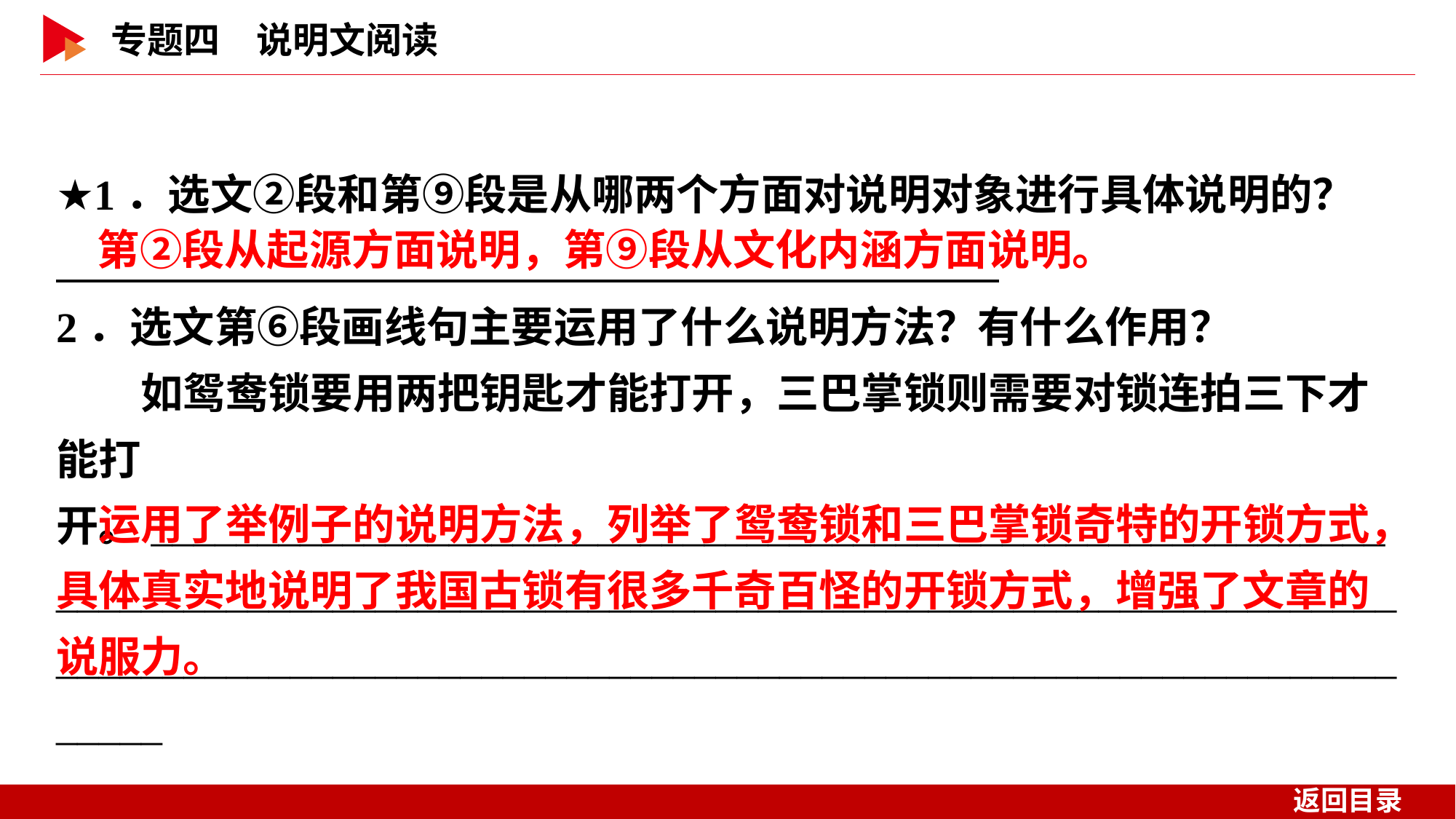

★1．选文②段和第⑨段是从哪两个方面对说明对象进行具体说明的？

2．选文第⑥段画线句主要运用了什么说明方法？有什么作用？
　　如鸳鸯锁要用两把钥匙才能打开，三巴掌锁则需要对锁连拍三下才能打开。_____________________________________________________________________________________________________________________________________________________________________________________________
　第②段从起源方面说明，第⑨段从文化内涵方面说明。
　运用了举例子的说明方法，列举了鸳鸯锁和三巴掌锁奇特的开锁方式，具体真实地说明了我国古锁有很多千奇百怪的开锁方式，增强了文章的说服力。